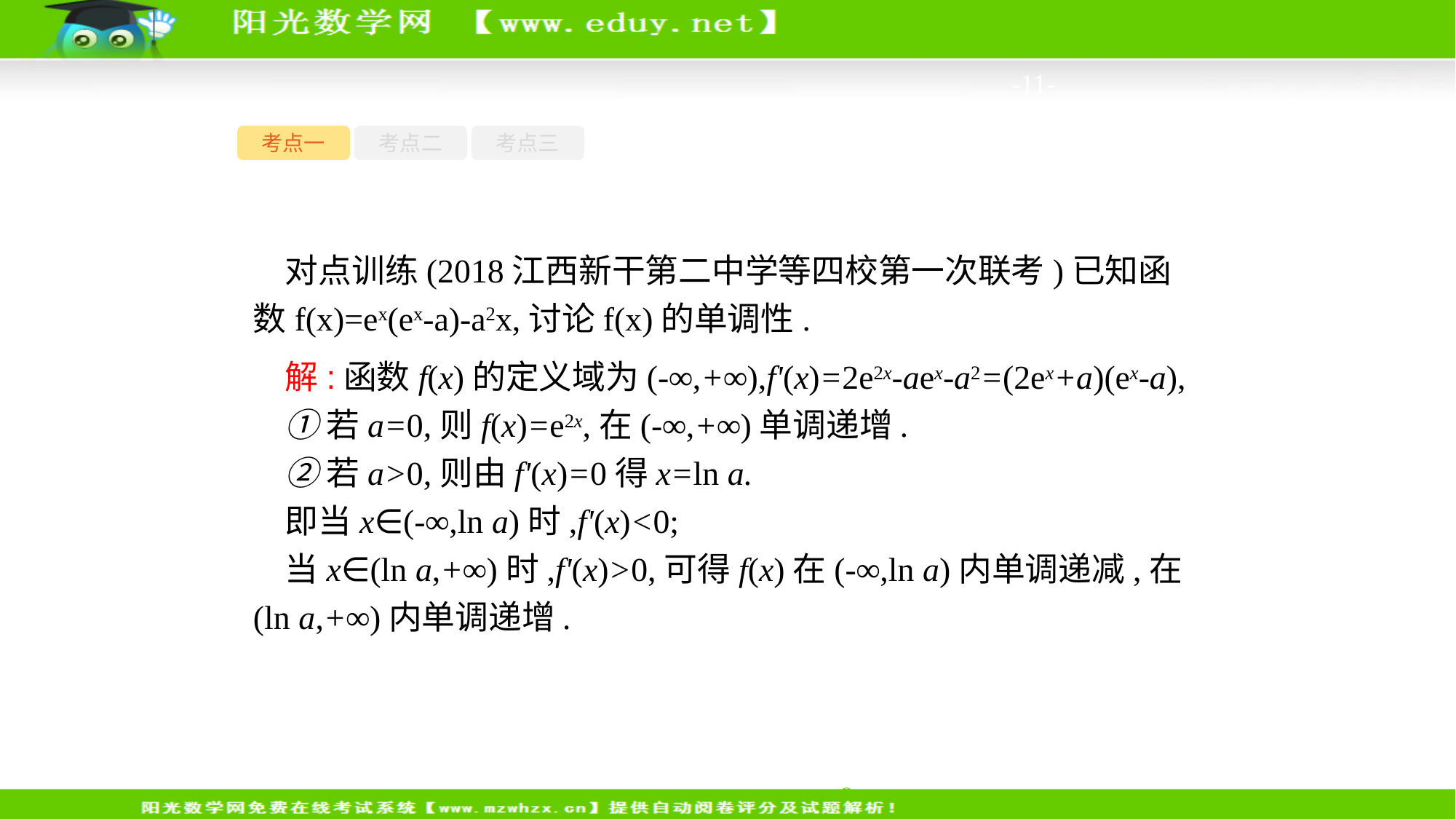

-11-
考点一
考点二
考点三
对点训练(2018江西新干第二中学等四校第一次联考)已知函数f(x)=ex(ex-a)-a2x,讨论f(x)的单调性.
解:函数f(x)的定义域为(-∞,+∞),f'(x)=2e2x-aex-a2=(2ex+a)(ex-a),
①若a=0,则f(x)=e2x,在(-∞,+∞)单调递增.
②若a>0,则由f'(x)=0得x=ln a.
即当x∈(-∞,ln a)时,f'(x)<0;
当x∈(ln a,+∞)时,f'(x)>0,可得f(x)在(-∞,ln a)内单调递减,在(ln a,+∞)内单调递增.